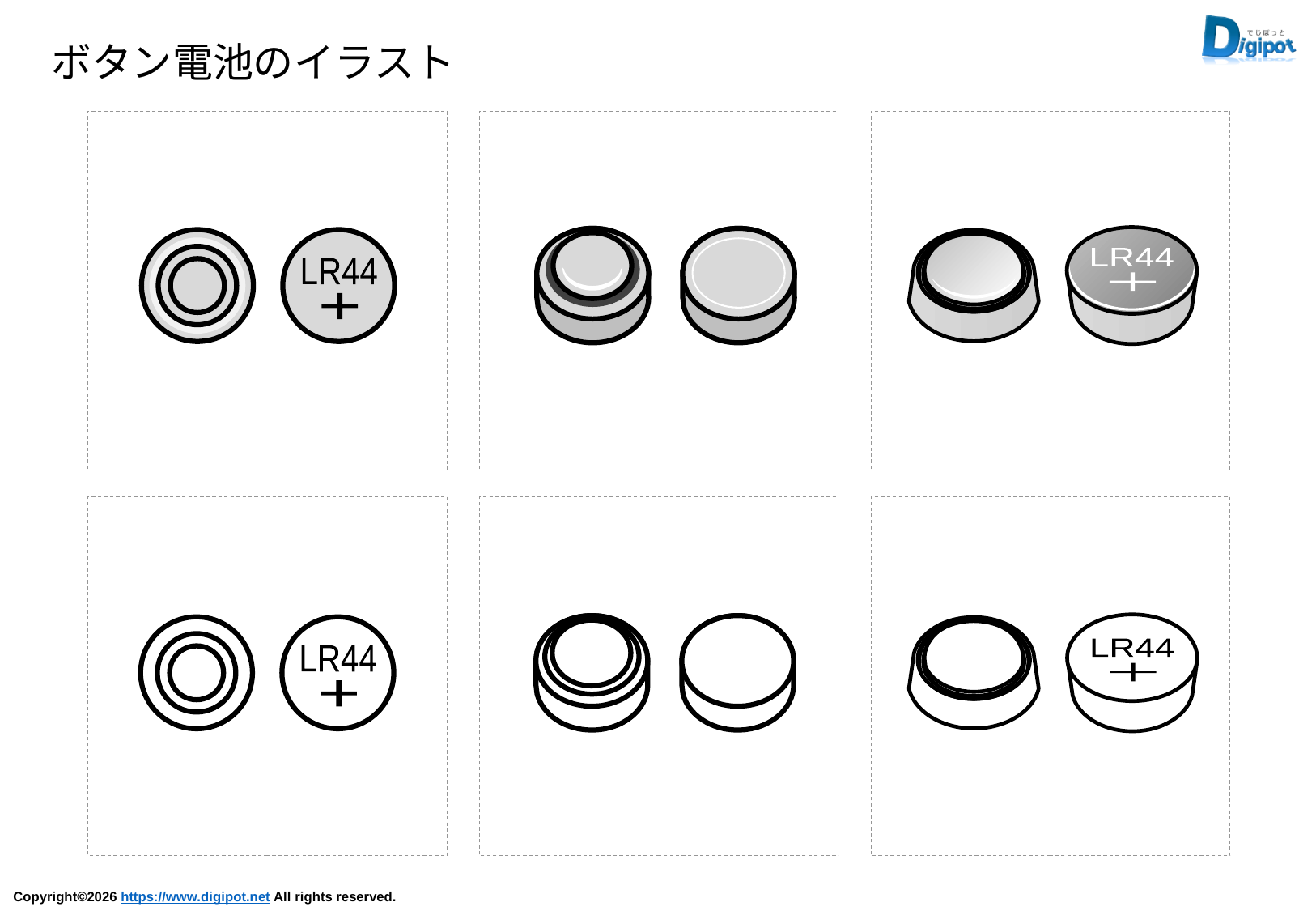

ボタン電池のイラスト

LR44

＋

LR44
+

LR44
＋

LR44
+